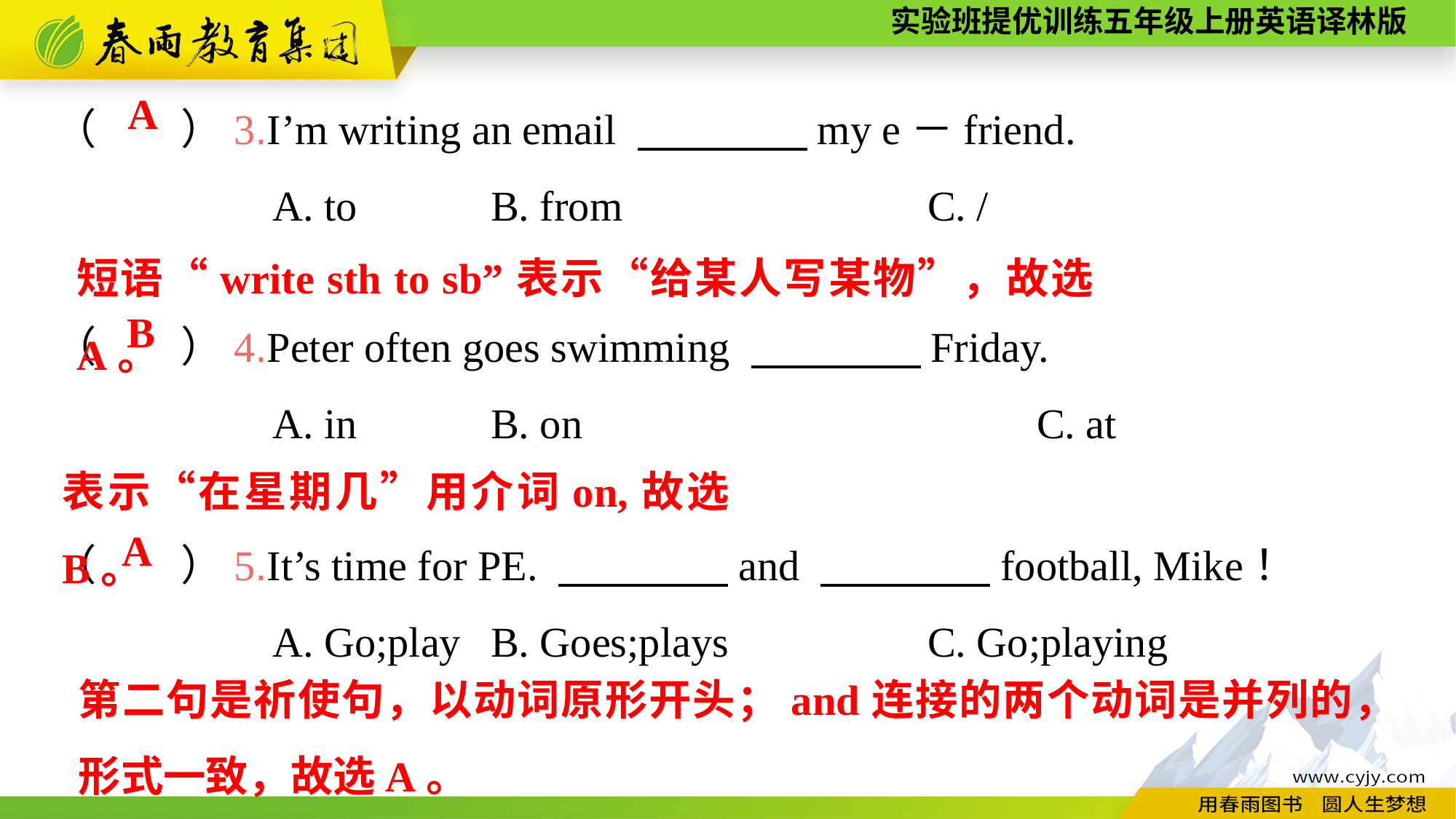

（　　）3.I’m writing an email 　　　　my e－friend.
		A. to		B. from			C. /

（　　）4.Peter often goes swimming 　　　　Friday.
		A. in		B. on					C. at

（　　）5.It’s time for PE. 　　　　and 　　　　football, Mike！
		A. Go;play	B. Goes;plays		C. Go;playing
A
短语“write sth to sb”表示“给某人写某物”，故选A。
B
表示“在星期几”用介词on,故选B。
A
第二句是祈使句，以动词原形开头；and连接的两个动词是并列的，形式一致，故选A。